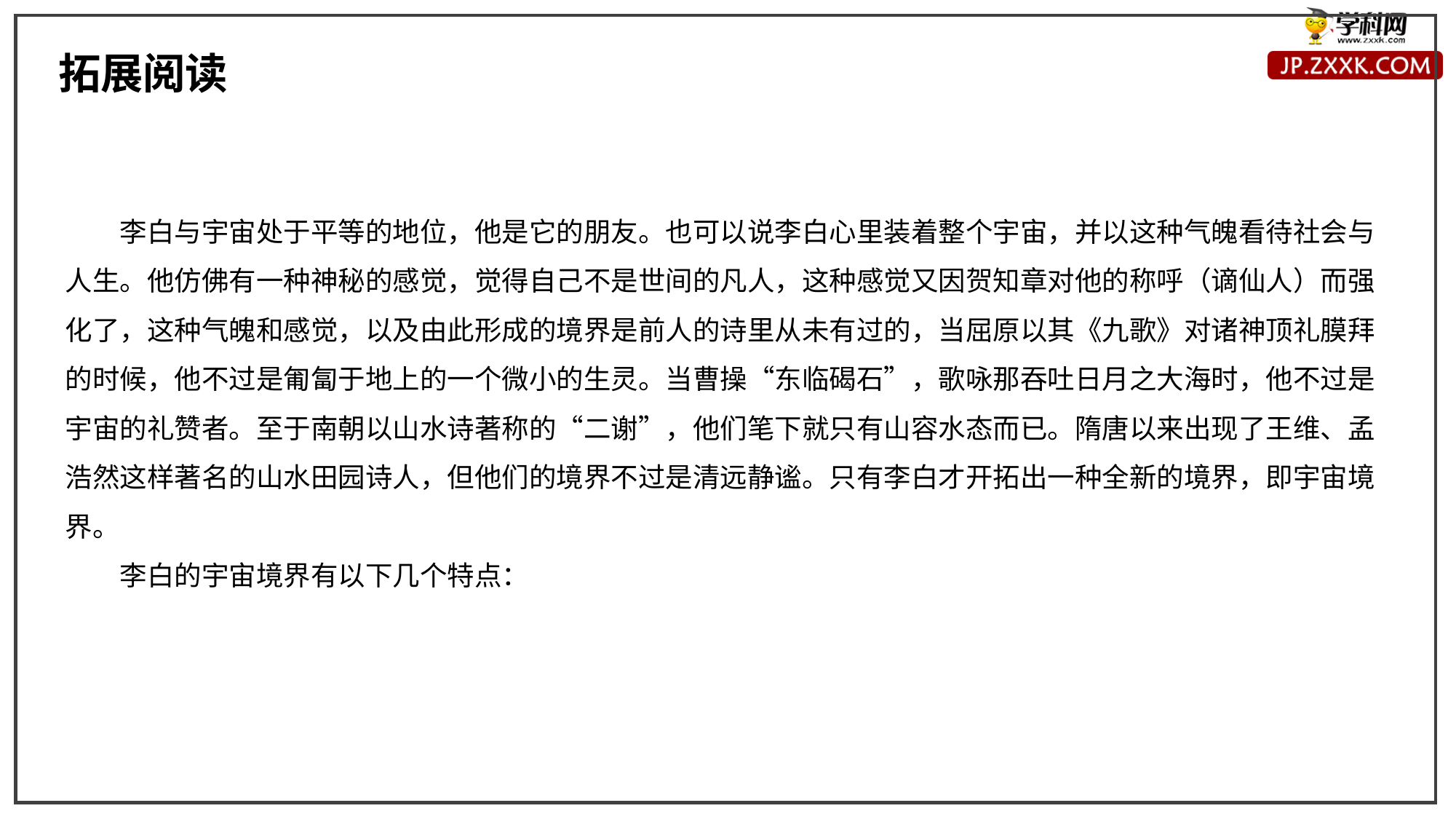

拓展阅读
李白与宇宙处于平等的地位，他是它的朋友。也可以说李白心里装着整个宇宙，并以这种气魄看待社会与人生。他仿佛有一种神秘的感觉，觉得自己不是世间的凡人，这种感觉又因贺知章对他的称呼（谪仙人）而强化了，这种气魄和感觉，以及由此形成的境界是前人的诗里从未有过的，当屈原以其《九歌》对诸神顶礼膜拜的时候，他不过是匍匐于地上的一个微小的生灵。当曹操“东临碣石”，歌咏那吞吐日月之大海时，他不过是宇宙的礼赞者。至于南朝以山水诗著称的“二谢”，他们笔下就只有山容水态而已。隋唐以来出现了王维、孟浩然这样著名的山水田园诗人，但他们的境界不过是清远静谧。只有李白才开拓出一种全新的境界，即宇宙境界。
李白的宇宙境界有以下几个特点：